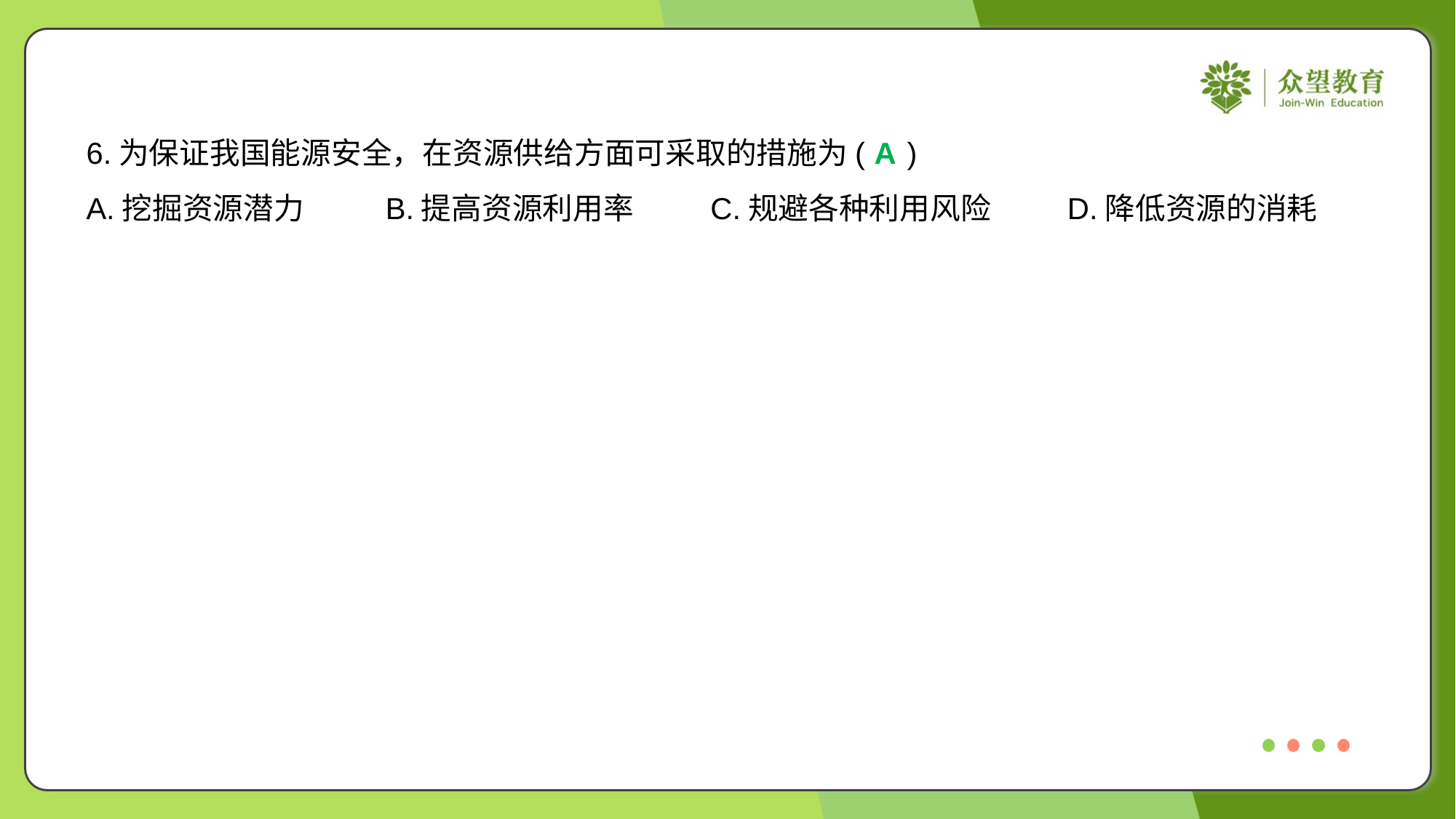

6.为保证我国能源安全，在资源供给方面可采取的措施为(     )
A
A.挖掘资源潜力	B.提高资源利用率	C.规避各种利用风险	D.降低资源的消耗